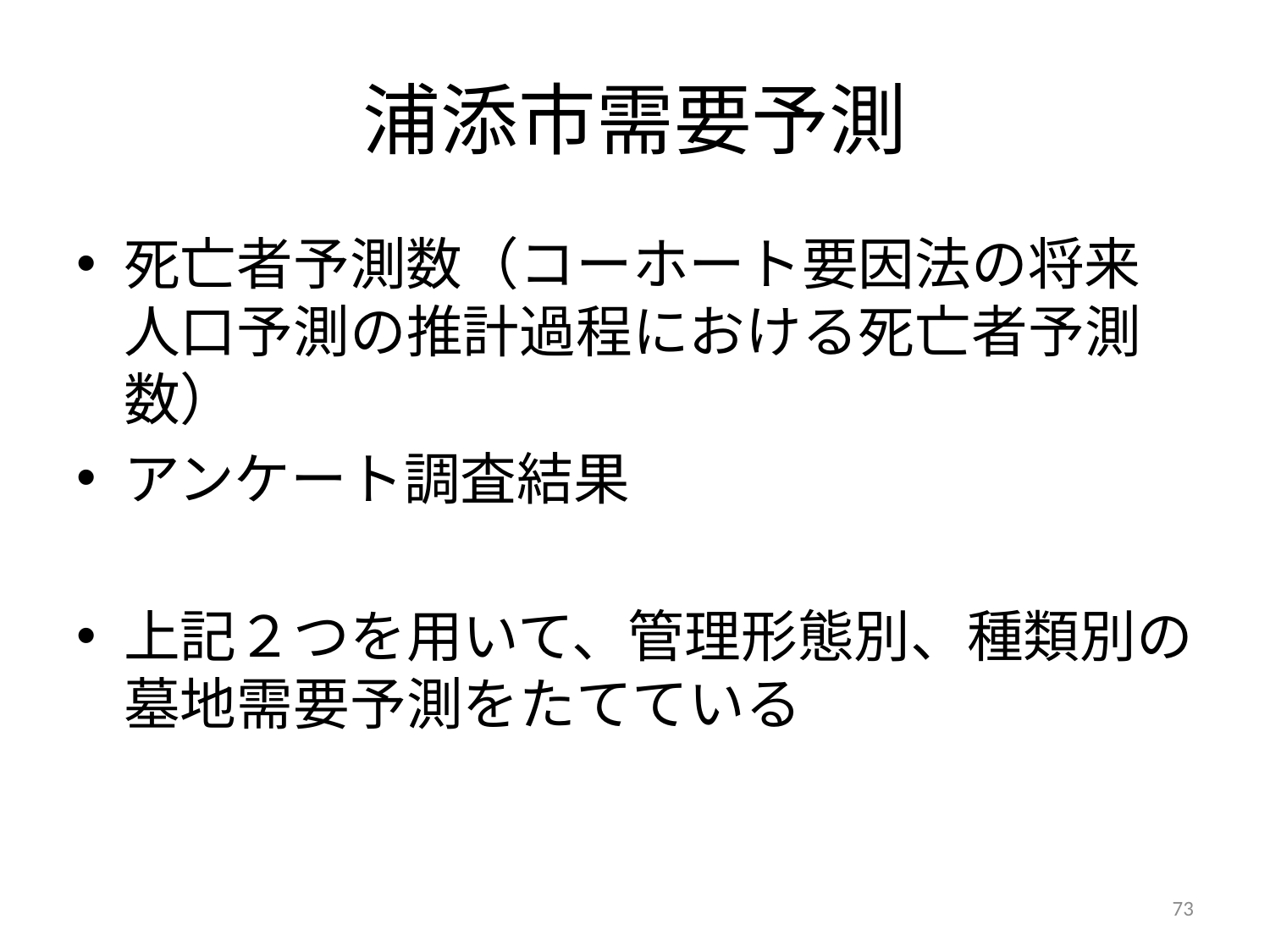

# 浦添市需要予測
死亡者予測数（コーホート要因法の将来人口予測の推計過程における死亡者予測数）
アンケート調査結果

上記２つを用いて、管理形態別、種類別の墓地需要予測をたてている
73